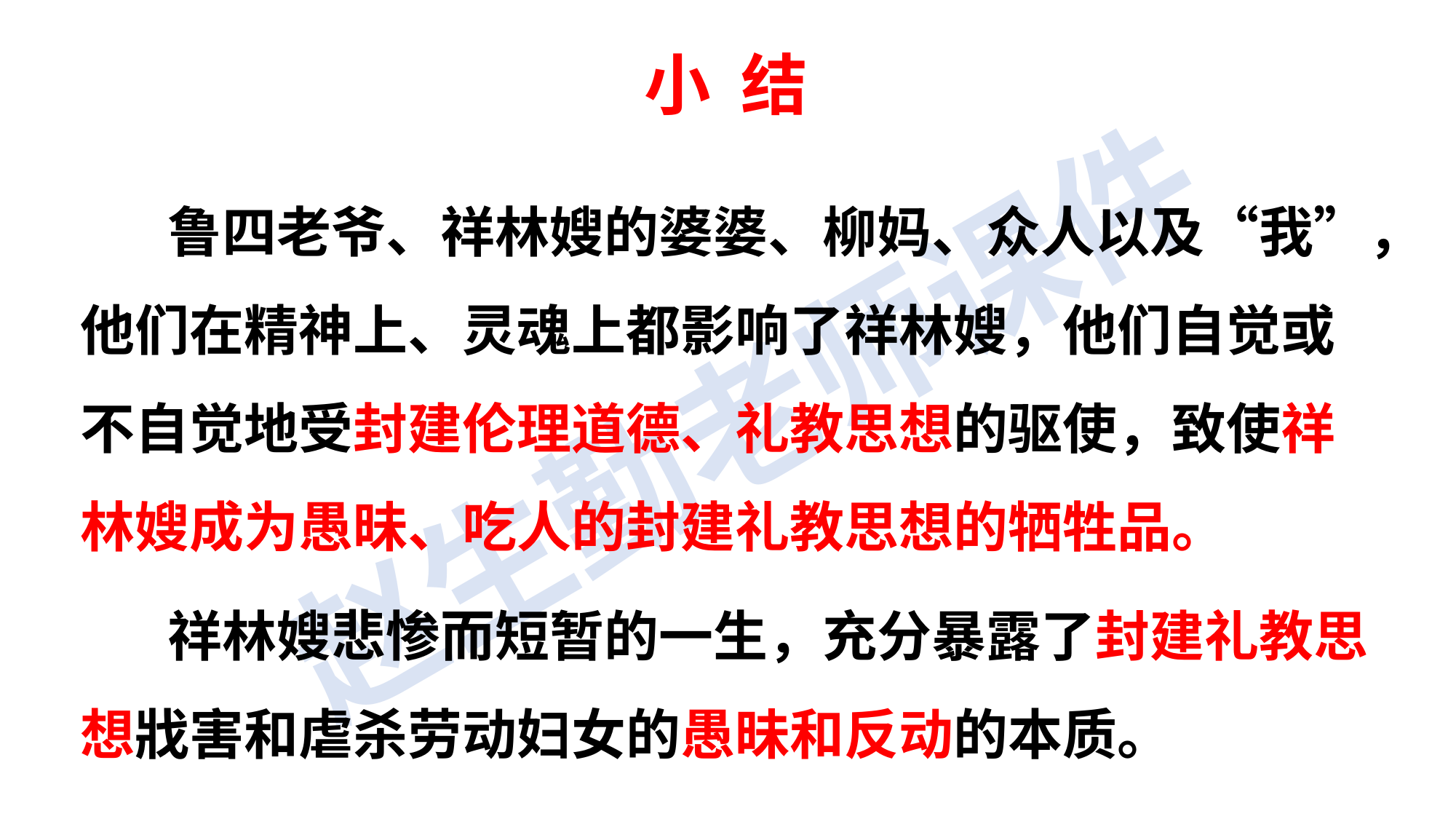

小  结
      鲁四老爷、祥林嫂的婆婆、柳妈、众人以及“我”，他们在精神上、灵魂上都影响了祥林嫂，他们自觉或不自觉地受封建伦理道德、礼教思想的驱使，致使祥林嫂成为愚昧、吃人的封建礼教思想的牺牲品。
      祥林嫂悲惨而短暂的一生，充分暴露了封建礼教思想戕害和虐杀劳动妇女的愚昧和反动的本质。